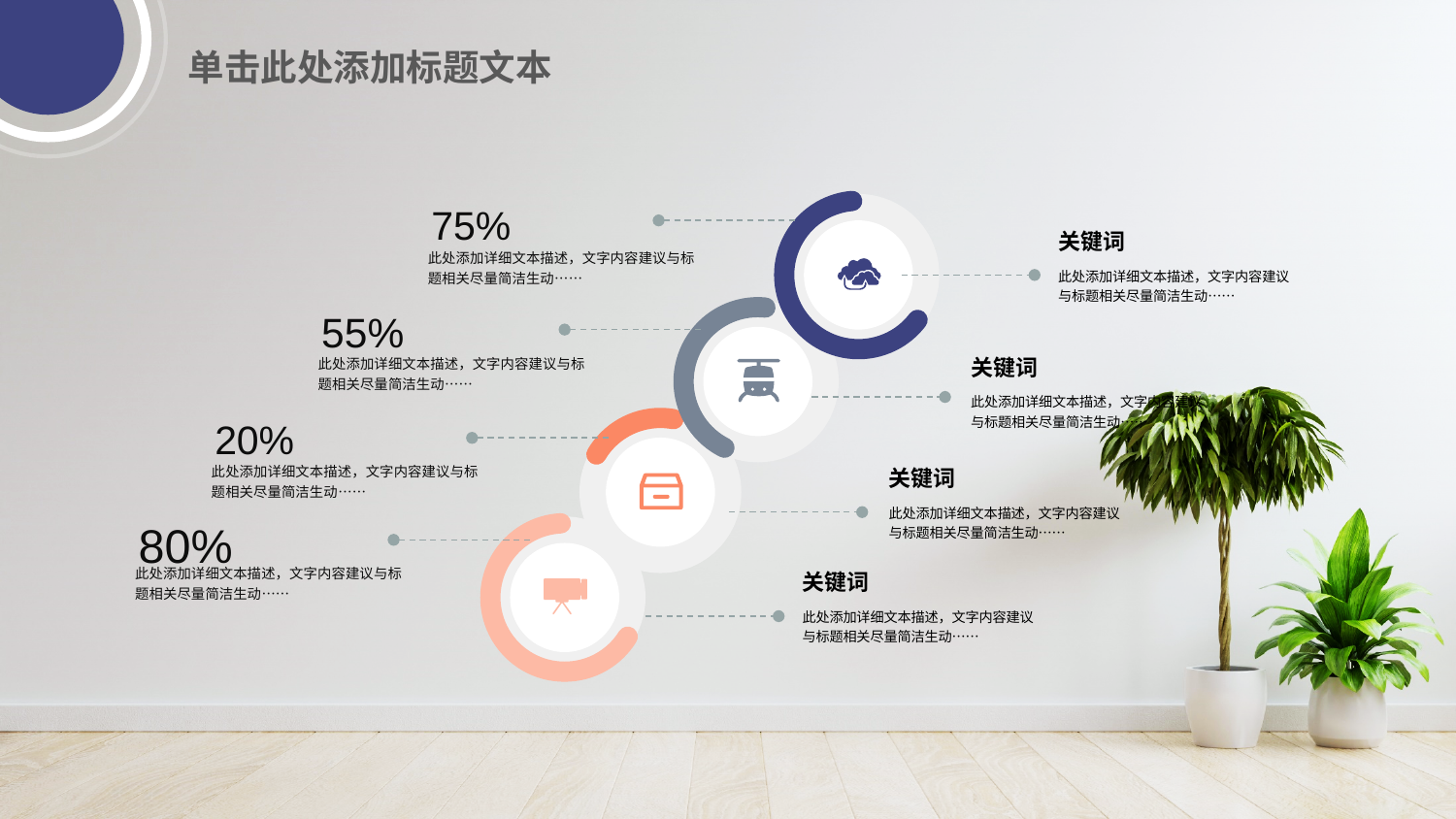

单击此处添加标题文本

关键词
此处添加详细文本描述，文字内容建议与标题相关尽量简洁生动……

关键词
此处添加详细文本描述，文字内容建议与标题相关尽量简洁生动……

关键词
此处添加详细文本描述，文字内容建议与标题相关尽量简洁生动……

关键词
此处添加详细文本描述，文字内容建议与标题相关尽量简洁生动……

75%
此处添加详细文本描述，文字内容建议与标题相关尽量简洁生动……
55%
此处添加详细文本描述，文字内容建议与标题相关尽量简洁生动……
20%
此处添加详细文本描述，文字内容建议与标题相关尽量简洁生动……
80%
此处添加详细文本描述，文字内容建议与标题相关尽量简洁生动……